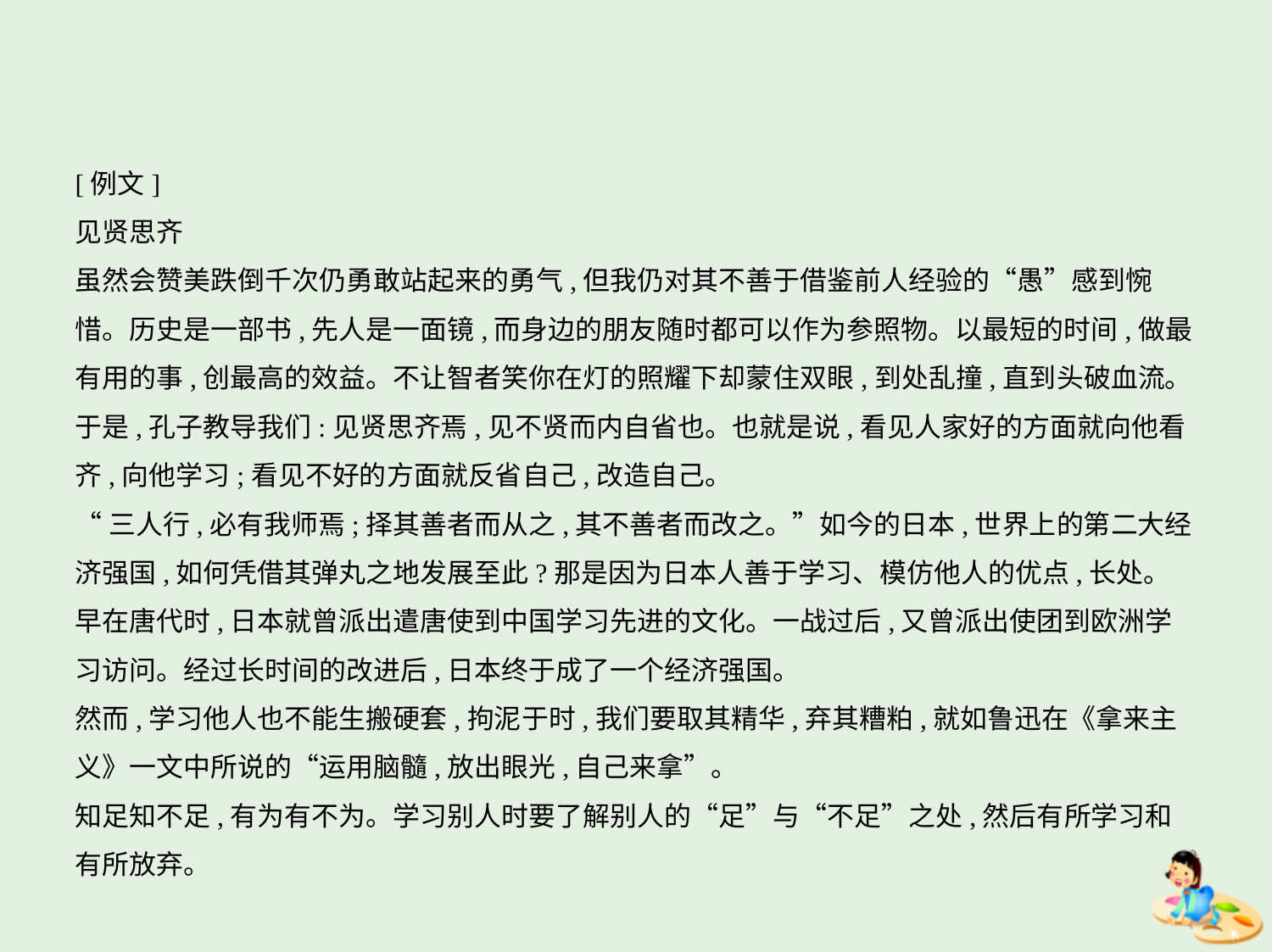

[例文]
见贤思齐
虽然会赞美跌倒千次仍勇敢站起来的勇气,但我仍对其不善于借鉴前人经验的“愚”感到惋
惜。历史是一部书,先人是一面镜,而身边的朋友随时都可以作为参照物。以最短的时间,做最
有用的事,创最高的效益。不让智者笑你在灯的照耀下却蒙住双眼,到处乱撞,直到头破血流。
于是,孔子教导我们:见贤思齐焉,见不贤而内自省也。也就是说,看见人家好的方面就向他看
齐,向他学习;看见不好的方面就反省自己,改造自己。
“三人行,必有我师焉;择其善者而从之,其不善者而改之。”如今的日本,世界上的第二大经
济强国,如何凭借其弹丸之地发展至此?那是因为日本人善于学习、模仿他人的优点,长处。
早在唐代时,日本就曾派出遣唐使到中国学习先进的文化。一战过后,又曾派出使团到欧洲学
习访问。经过长时间的改进后,日本终于成了一个经济强国。
然而,学习他人也不能生搬硬套,拘泥于时,我们要取其精华,弃其糟粕,就如鲁迅在《拿来主
义》一文中所说的“运用脑髓,放出眼光,自己来拿”。
知足知不足,有为有不为。学习别人时要了解别人的“足”与“不足”之处,然后有所学习和
有所放弃。